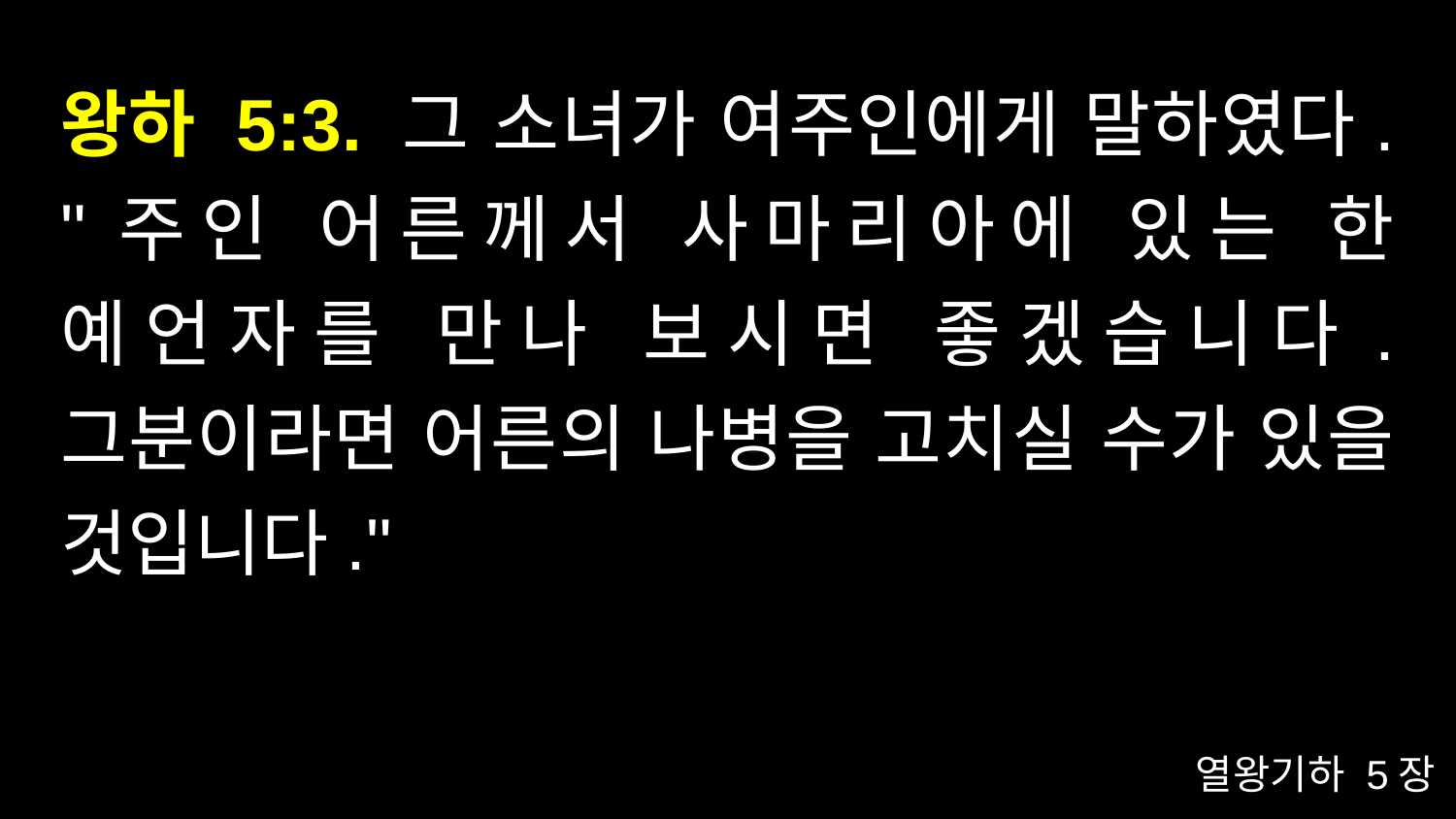

# 왕하 5:3. 그 소녀가 여주인에게 말하였다. "주인 어른께서 사마리아에 있는 한 예언자를 만나 보시면 좋겠습니다. 그분이라면 어른의 나병을 고치실 수가 있을 것입니다."
열왕기하 5장